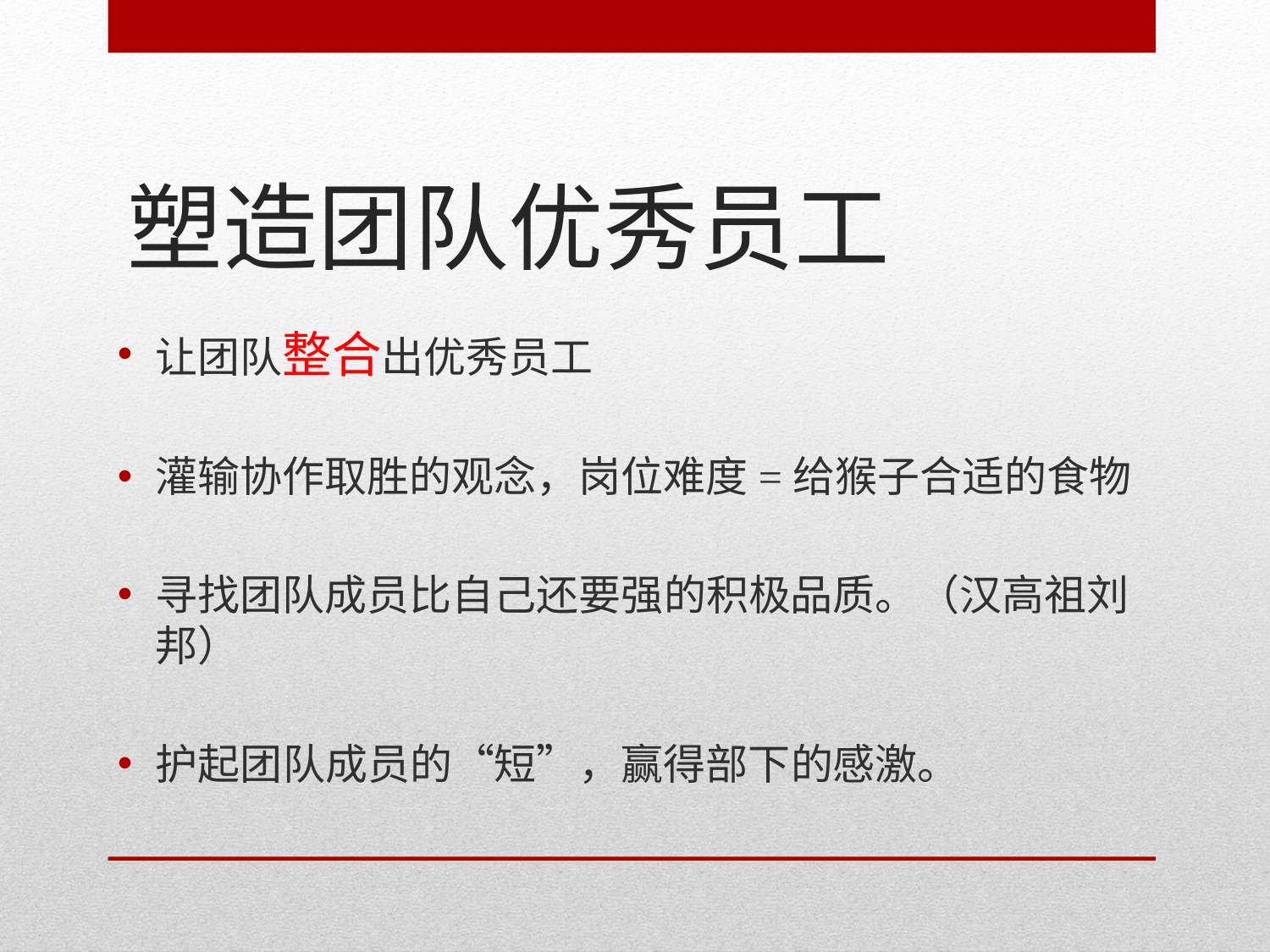

# 塑造团队优秀员工
让团队整合出优秀员工

灌输协作取胜的观念，岗位难度=给猴子合适的食物

寻找团队成员比自己还要强的积极品质。（汉高祖刘邦）

护起团队成员的“短”，赢得部下的感激。